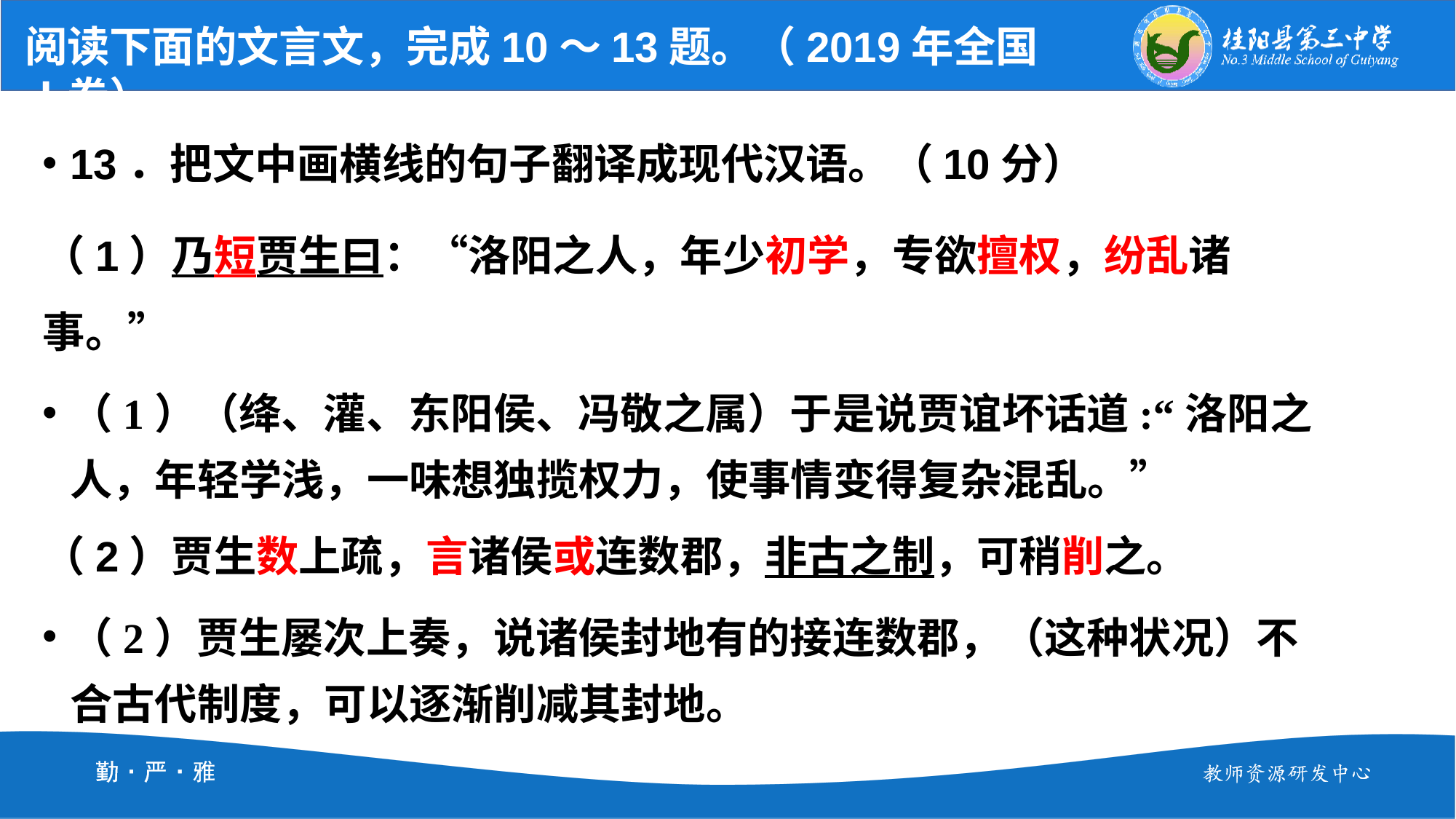

阅读下面的文言文，完成10～13题。（2019年全国Ⅰ卷）
13．把文中画横线的句子翻译成现代汉语。（10分）
（1）乃短贾生曰：“洛阳之人，年少初学，专欲擅权，纷乱诸事。”
（1）（绛、灌、东阳侯、冯敬之属）于是说贾谊坏话道:“洛阳之人，年轻学浅，一味想独揽权力，使事情变得复杂混乱。”
（2）贾生数上疏，言诸侯或连数郡，非古之制，可稍削之。
（2）贾生屡次上奏，说诸侯封地有的接连数郡，（这种状况）不合古代制度，可以逐渐削减其封地。